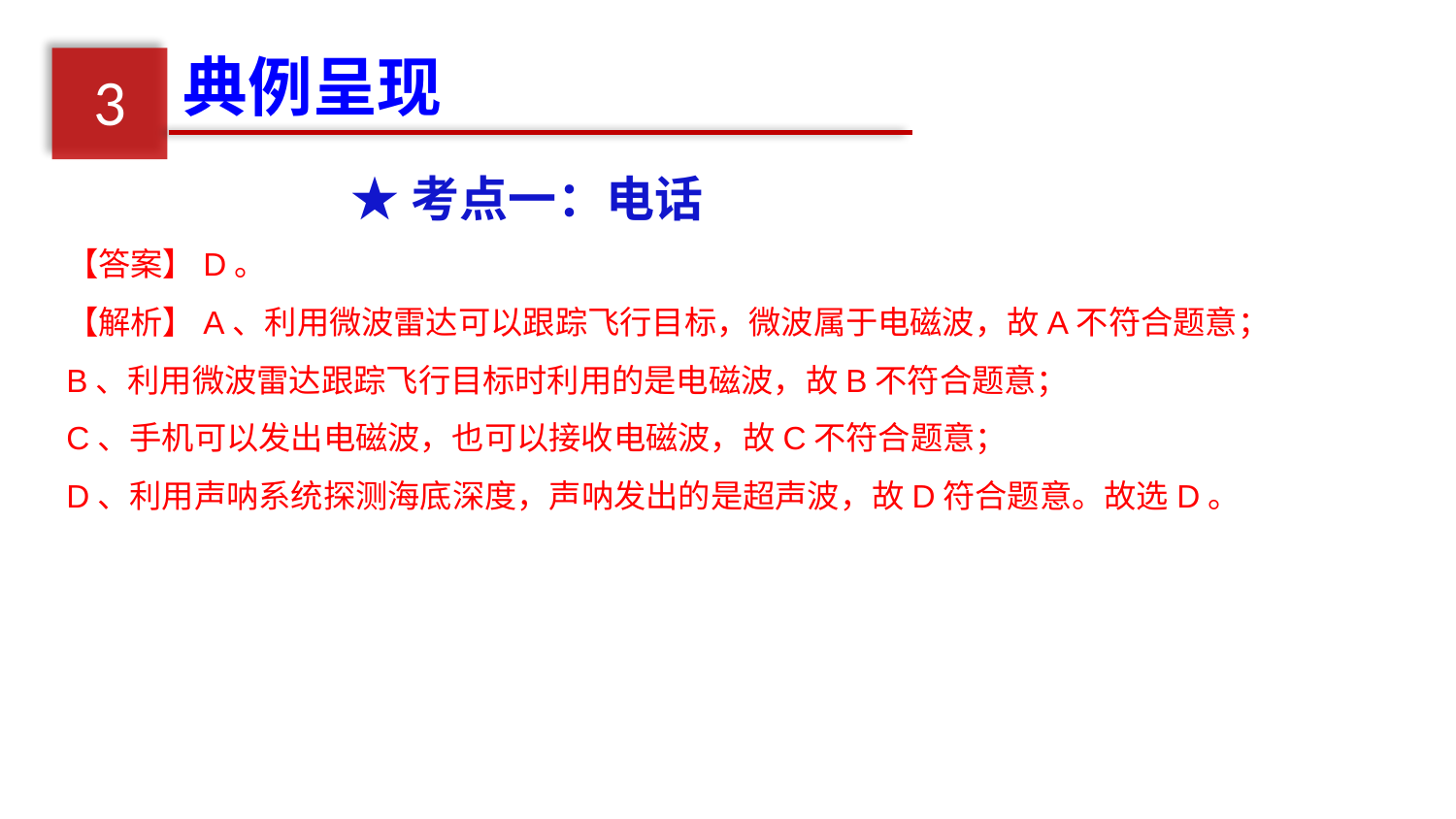

典例呈现

3
★考点一：电话
【答案】D。
【解析】A、利用微波雷达可以跟踪飞行目标，微波属于电磁波，故A不符合题意；
B、利用微波雷达跟踪飞行目标时利用的是电磁波，故B不符合题意；
C、手机可以发出电磁波，也可以接收电磁波，故C不符合题意；
D、利用声呐系统探测海底深度，声呐发出的是超声波，故D符合题意。故选D。